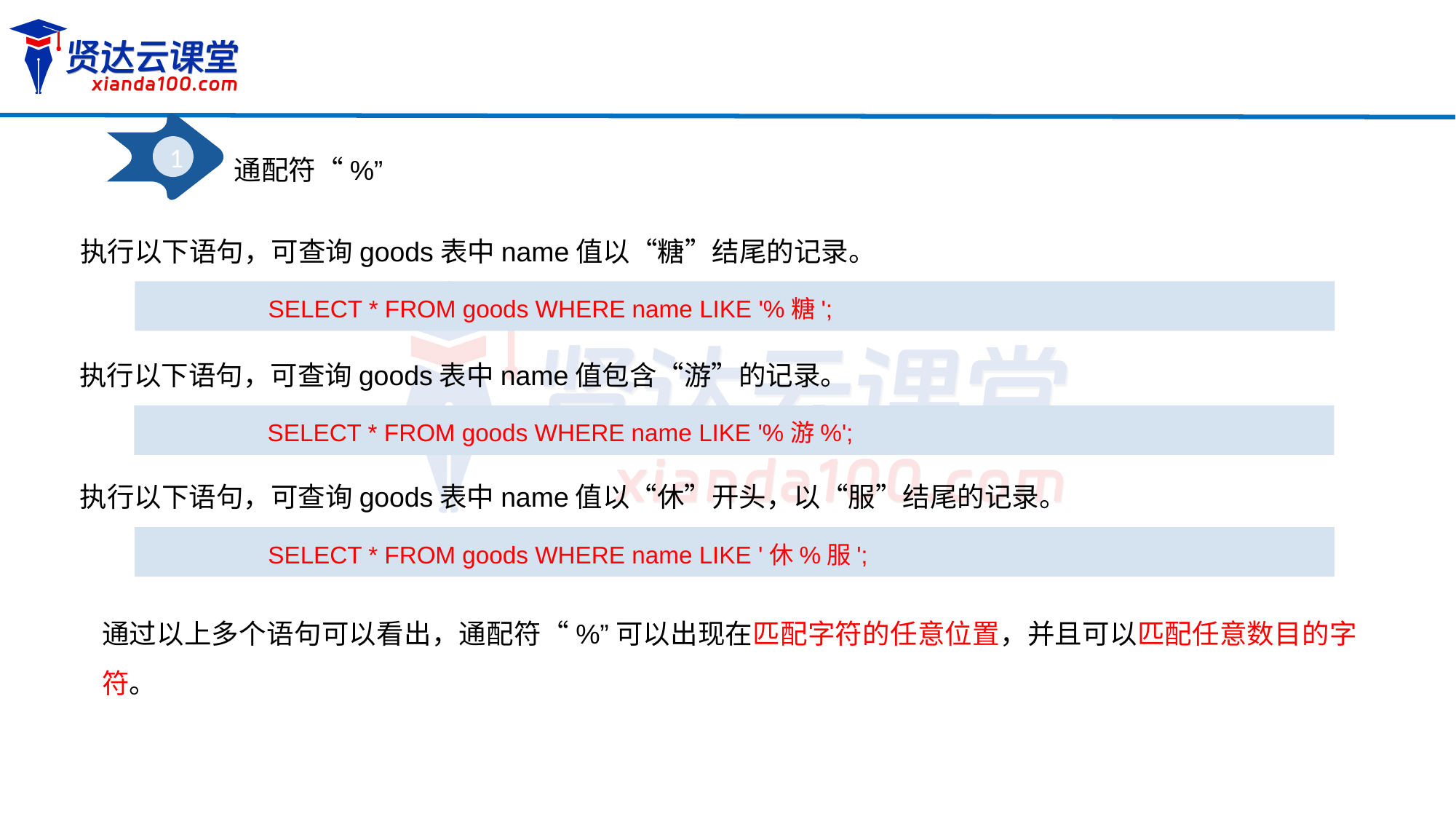

1
通配符“%”
执行以下语句，可查询goods表中name值以“糖”结尾的记录。
SELECT * FROM goods WHERE name LIKE '%糖';

执行以下语句，可查询goods表中name值包含“游”的记录。
SELECT * FROM goods WHERE name LIKE '%游%';

执行以下语句，可查询goods表中name值以“休”开头，以“服”结尾的记录。
SELECT * FROM goods WHERE name LIKE '休%服';

通过以上多个语句可以看出，通配符“%”可以出现在匹配字符的任意位置，并且可以匹配任意数目的字符。